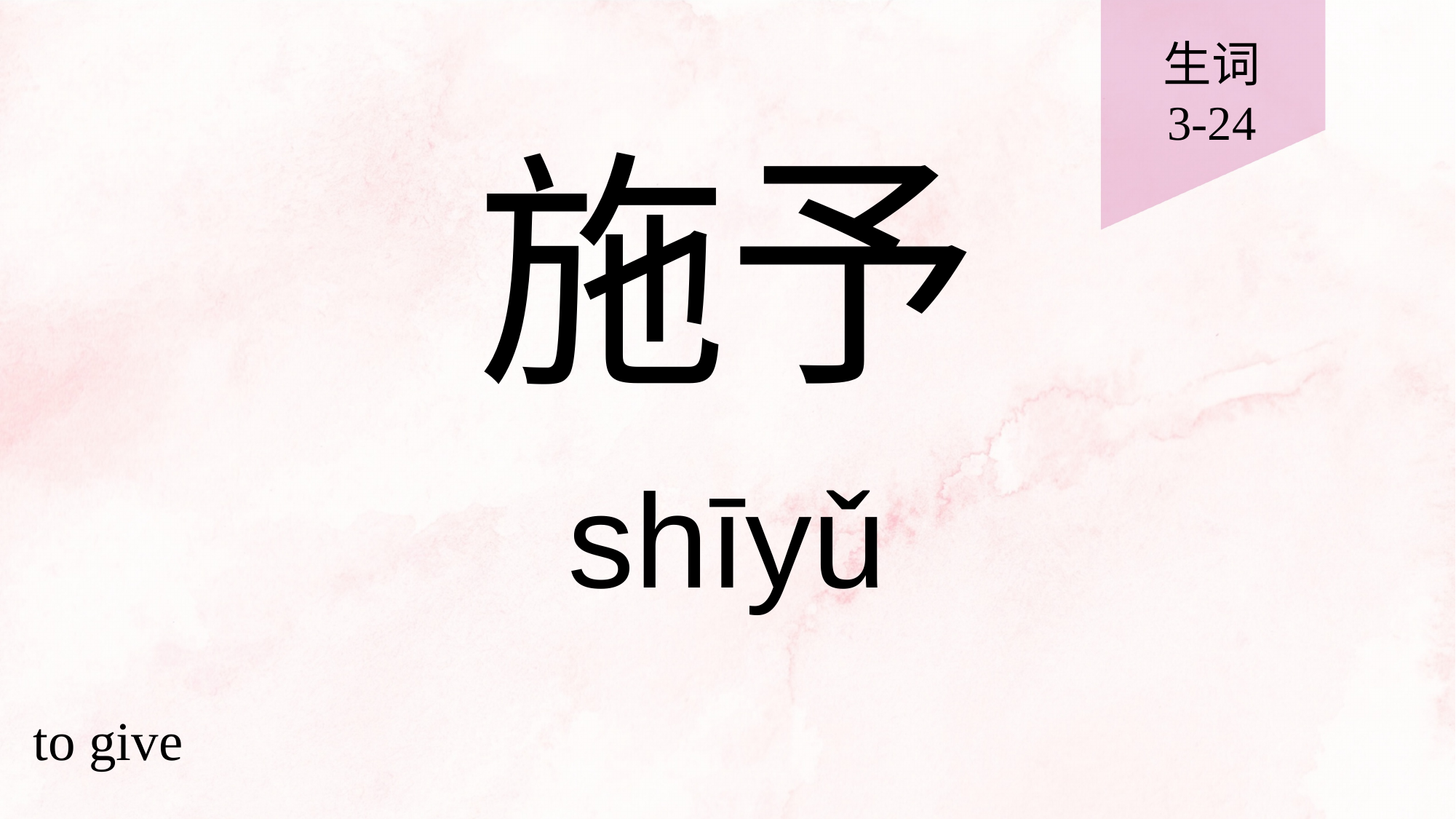

生词
3-24
# 施予
shīyǔ
to give